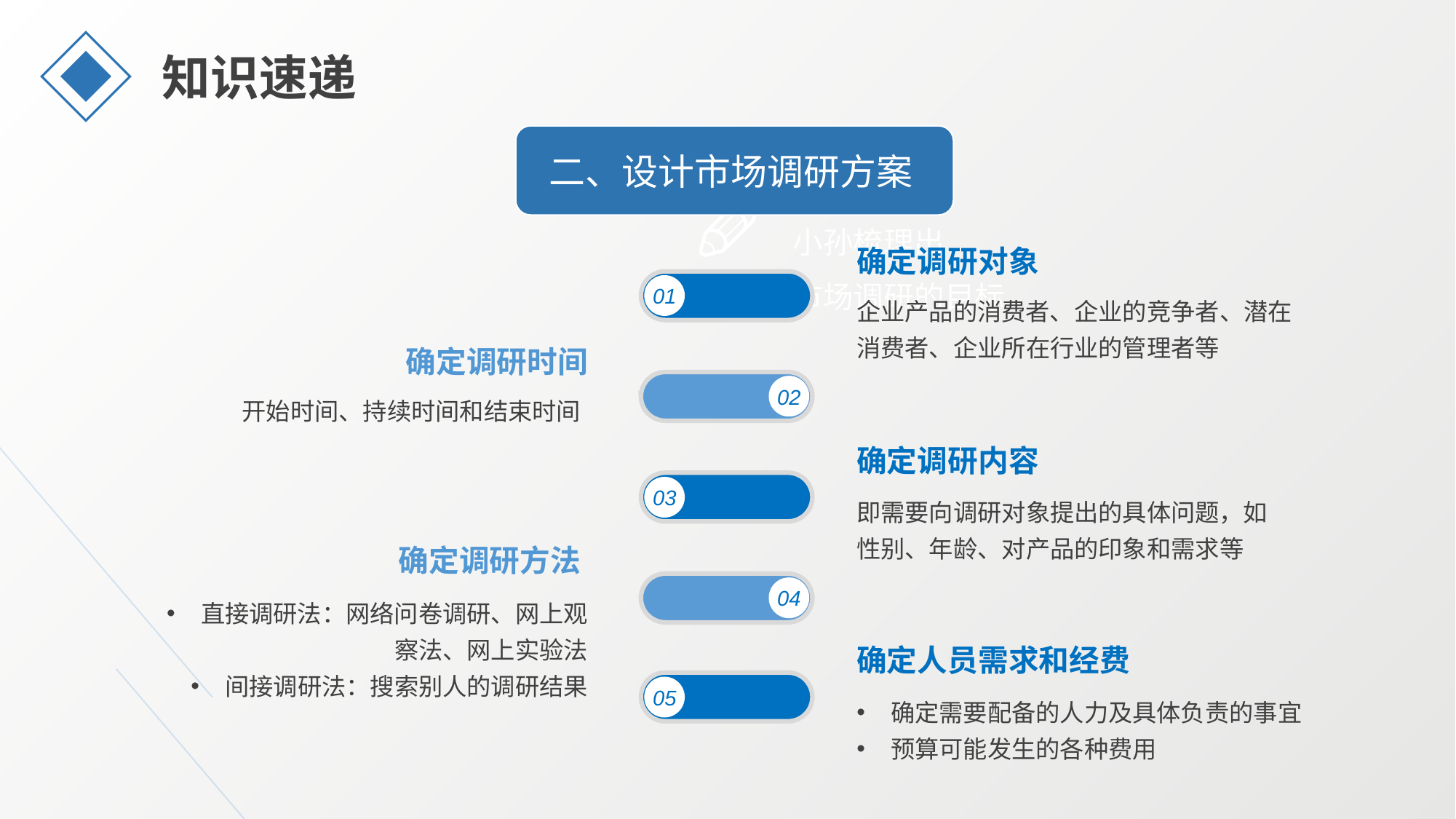

知识速递

二、设计市场调研方案

小孙梳理出
本次市场调研的目标
确定调研对象
企业产品的消费者、企业的竞争者、潜在消费者、企业所在行业的管理者等

01
确定调研时间
开始时间、持续时间和结束时间

02
确定调研内容
即需要向调研对象提出的具体问题，如性别、年龄、对产品的印象和需求等

03
确定调研方法
直接调研法：网络问卷调研、网上观察法、网上实验法
间接调研法：搜索别人的调研结果

04
确定人员需求和经费
确定需要配备的人力及具体负责的事宜
预算可能发生的各种费用

05